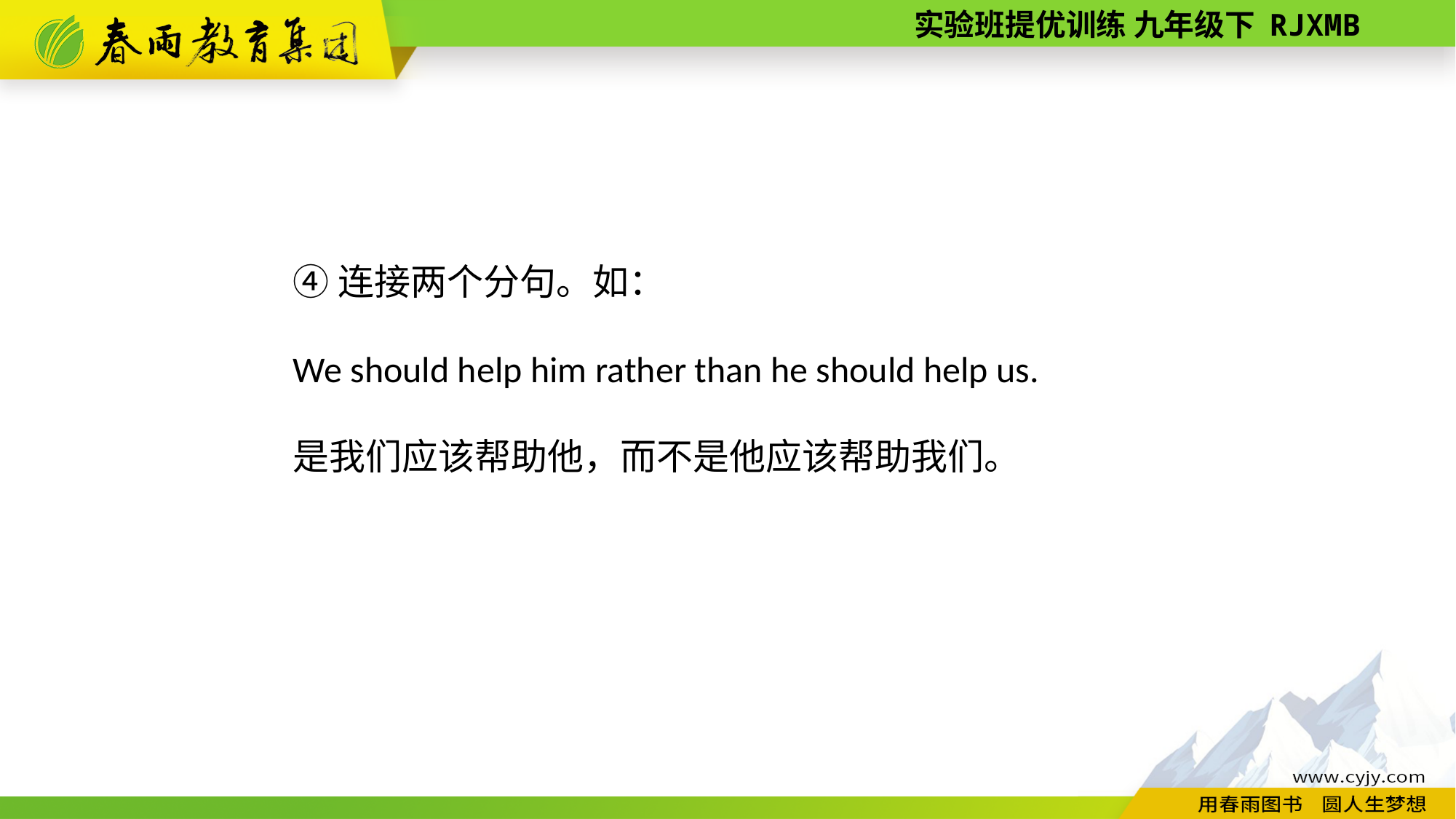

④连接两个分句。如：
We should help him rather than he should help us.
是我们应该帮助他，而不是他应该帮助我们。